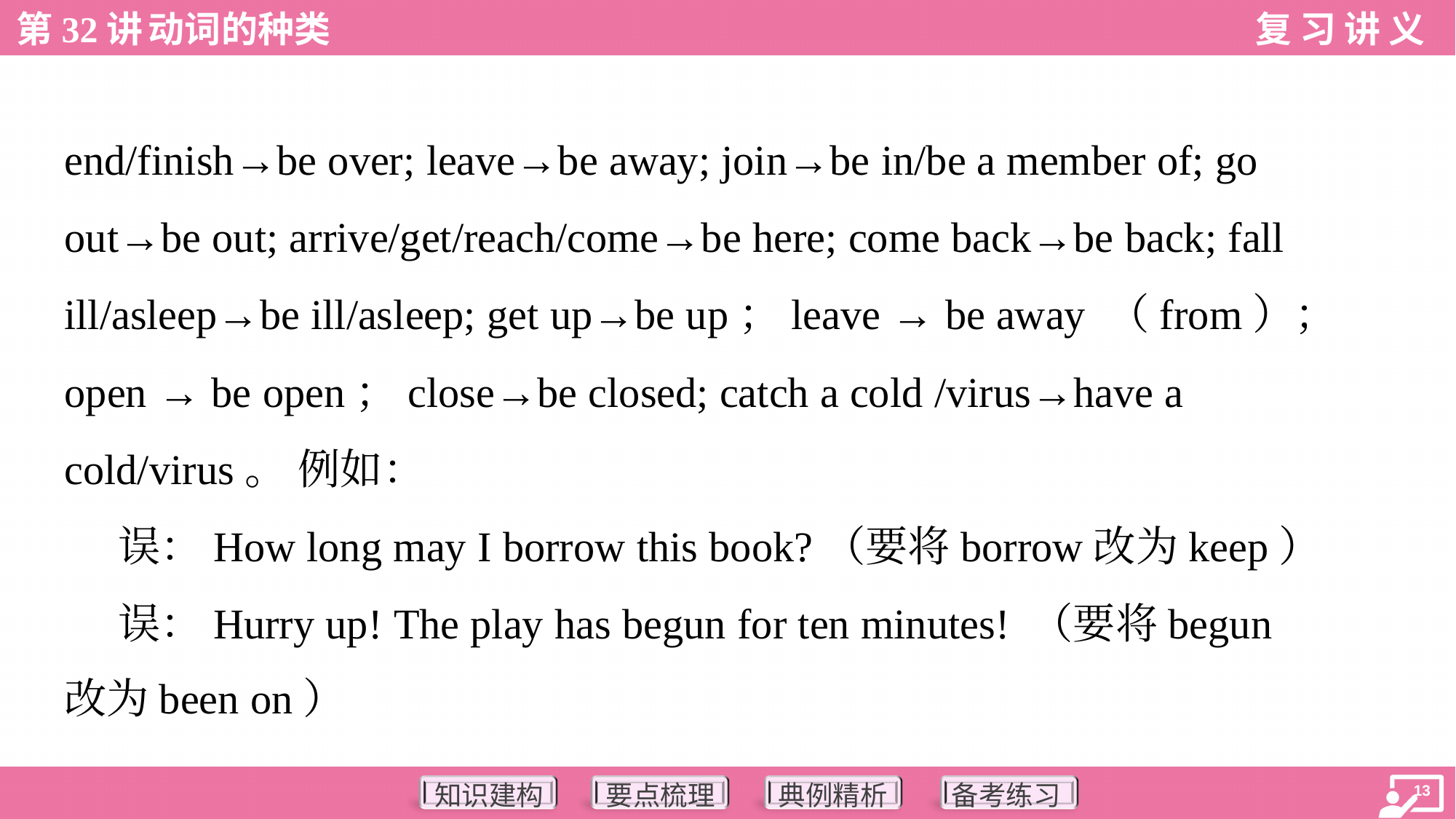

end/finish→be over; leave→be away; join→be in/be a member of; go
out→be out; arrive/get/reach/come→be here; come back→be back; fall
ill/asleep→be ill/asleep; get up→be up；leave → be away （from）；
open → be open；close→be closed; catch a cold /virus→have a
cold/virus。 例如：
    误：How long may I borrow this book?（要将borrow改为keep）
    误：Hurry up! The play has begun for ten minutes! （要将begun
改为been on）